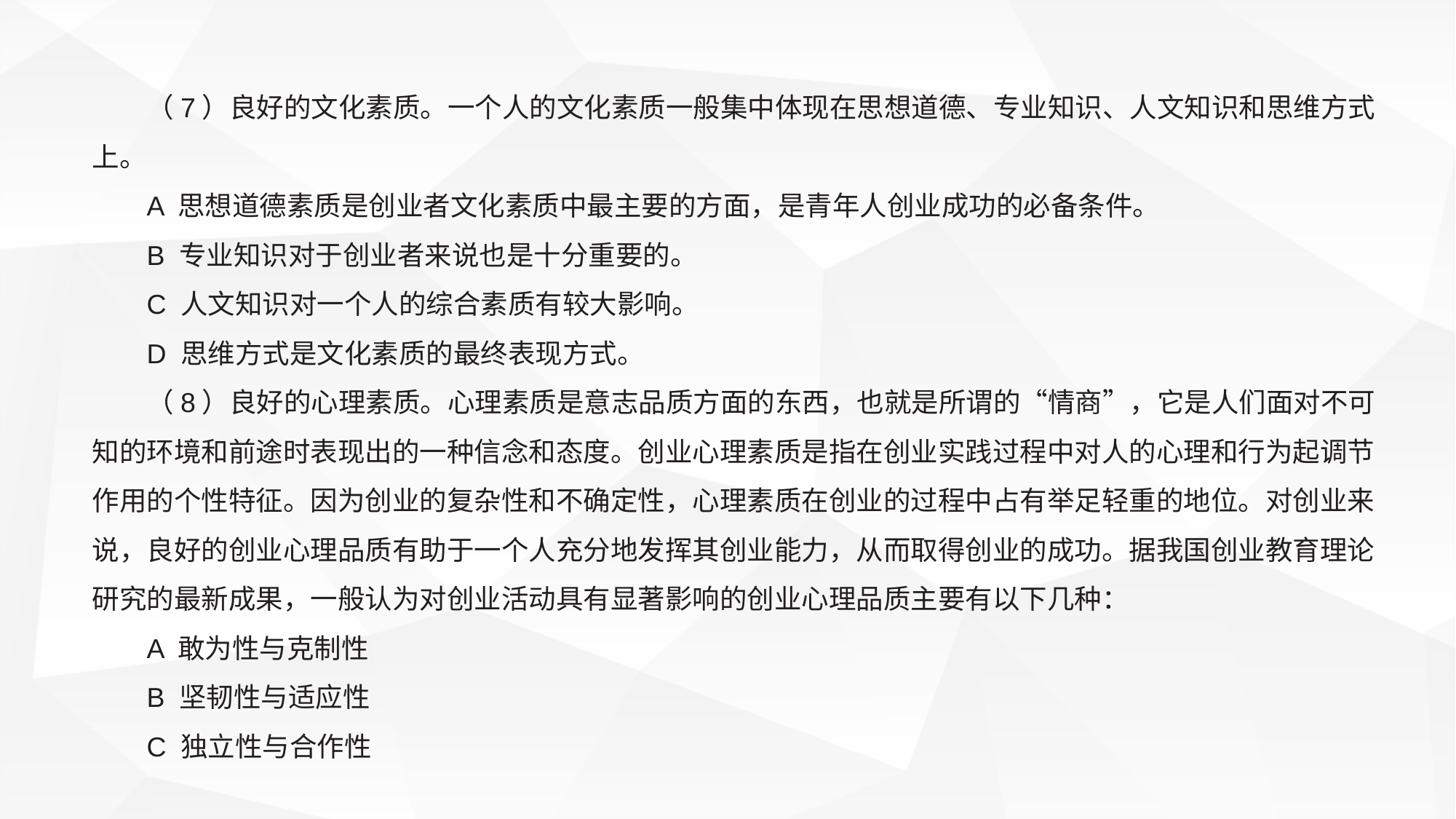

（7）良好的文化素质。一个人的文化素质一般集中体现在思想道德、专业知识、人文知识和思维方式上。
A 思想道德素质是创业者文化素质中最主要的方面，是青年人创业成功的必备条件。
B 专业知识对于创业者来说也是十分重要的。
C 人文知识对一个人的综合素质有较大影响。
D 思维方式是文化素质的最终表现方式。
（8）良好的心理素质。心理素质是意志品质方面的东西，也就是所谓的“情商”，它是人们面对不可知的环境和前途时表现出的一种信念和态度。创业心理素质是指在创业实践过程中对人的心理和行为起调节作用的个性特征。因为创业的复杂性和不确定性，心理素质在创业的过程中占有举足轻重的地位。对创业来说，良好的创业心理品质有助于一个人充分地发挥其创业能力，从而取得创业的成功。据我国创业教育理论研究的最新成果，一般认为对创业活动具有显著影响的创业心理品质主要有以下几种：
A 敢为性与克制性
B 坚韧性与适应性
C 独立性与合作性